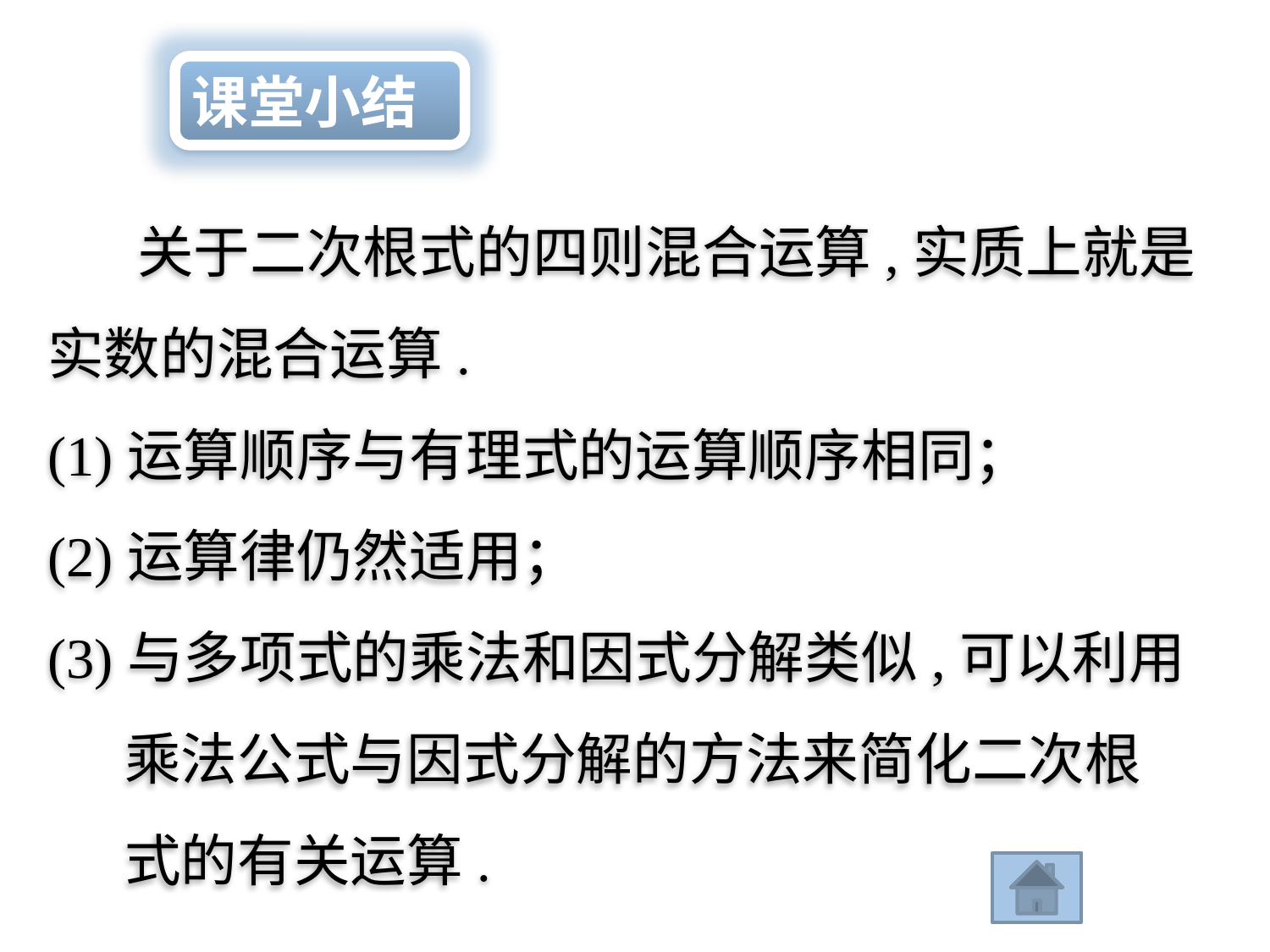

课堂小结
      关于二次根式的四则混合运算,实质上就是实数的混合运算.
(1)运算顺序与有理式的运算顺序相同；
(2)运算律仍然适用；
(3)与多项式的乘法和因式分解类似,可以利用
     乘法公式与因式分解的方法来简化二次根
     式的有关运算.